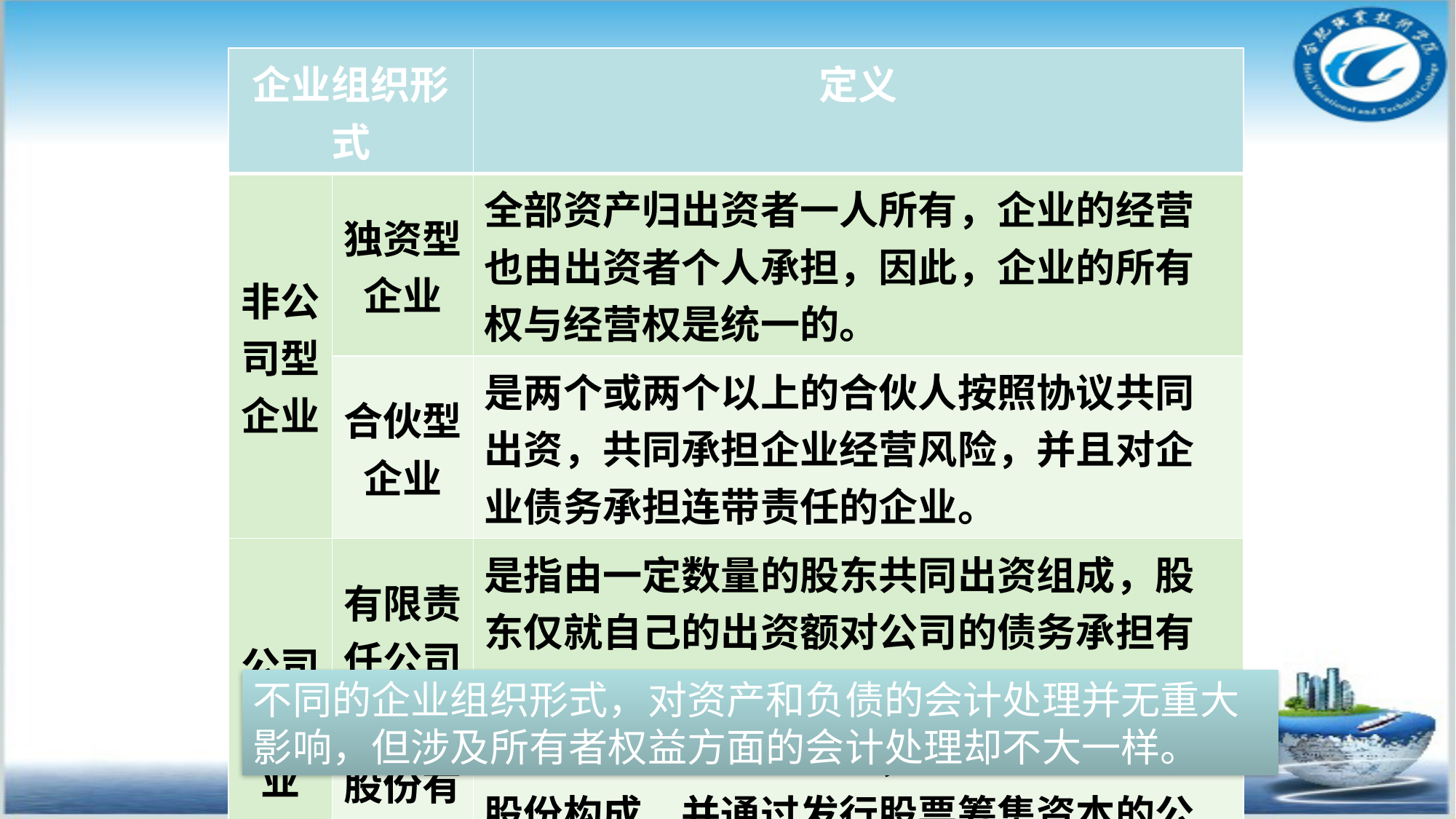

| 企业组织形式 |  | 定义 |
| --- | --- | --- |
| 非公司型企业 | 独资型企业 | 全部资产归出资者一人所有，企业的经营也由出资者个人承担，因此，企业的所有权与经营权是统一的。 |
|  | 合伙型企业 | 是两个或两个以上的合伙人按照协议共同出资，共同承担企业经营风险，并且对企业债务承担连带责任的企业。 |
| 公司型企业 | 有限责任公司 | 是指由一定数量的股东共同出资组成，股东仅就自己的出资额对公司的债务承担有限责任的公司。 |
|  | 股份有限公司 | 是由一定人数出资设立，全部资本由等额股份构成，并通过发行股票筹集资本的公司企业。 |
不同的企业组织形式，对资产和负债的会计处理并无重大影响，但涉及所有者权益方面的会计处理却不大一样。